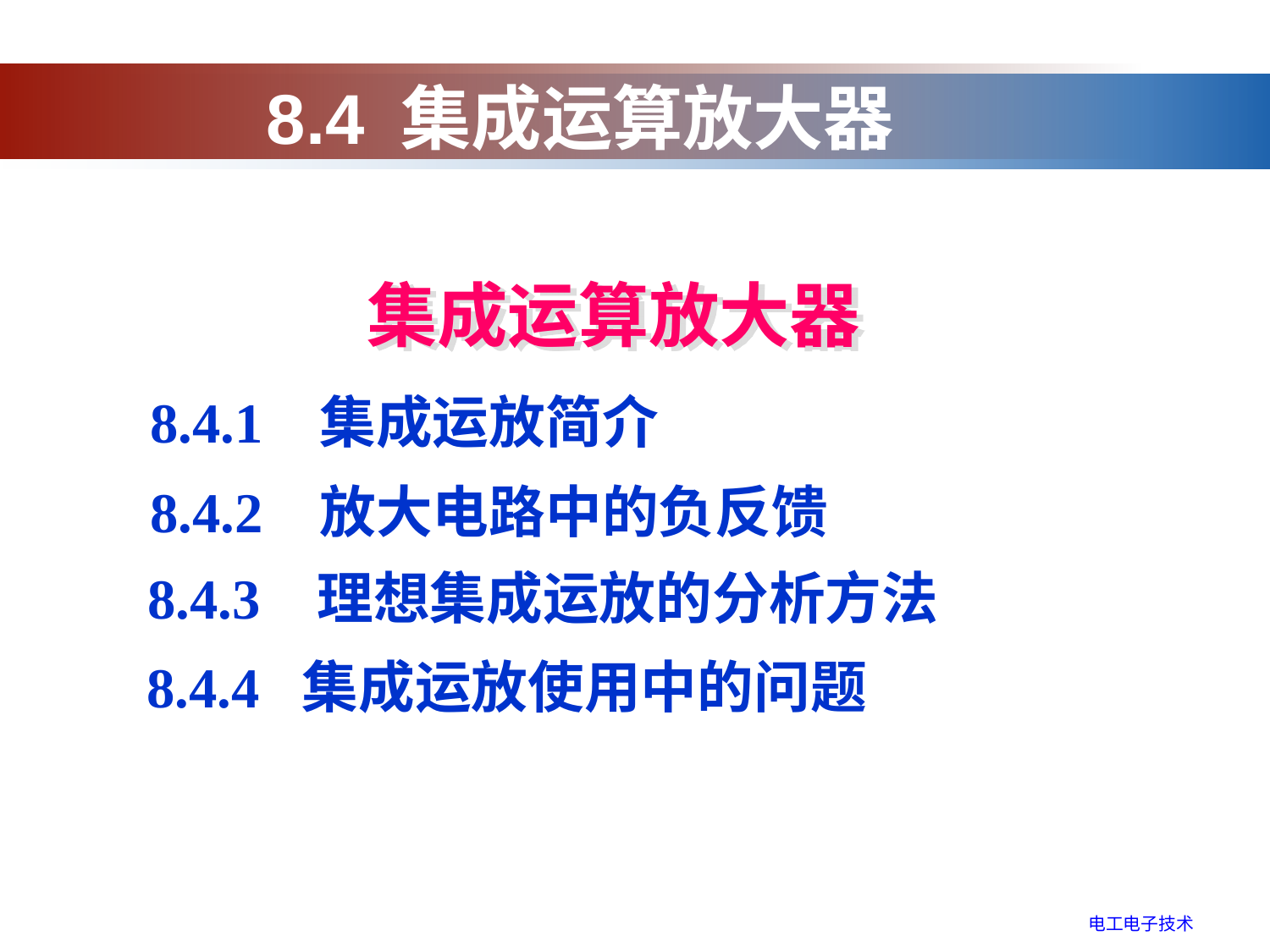

8.4 集成运算放大器
集成运算放大器
8.4.1   集成运放简介
8.4.2   放大电路中的负反馈
8.4.3   理想集成运放的分析方法
  8.4.4  集成运放使用中的问题
电工电子技术